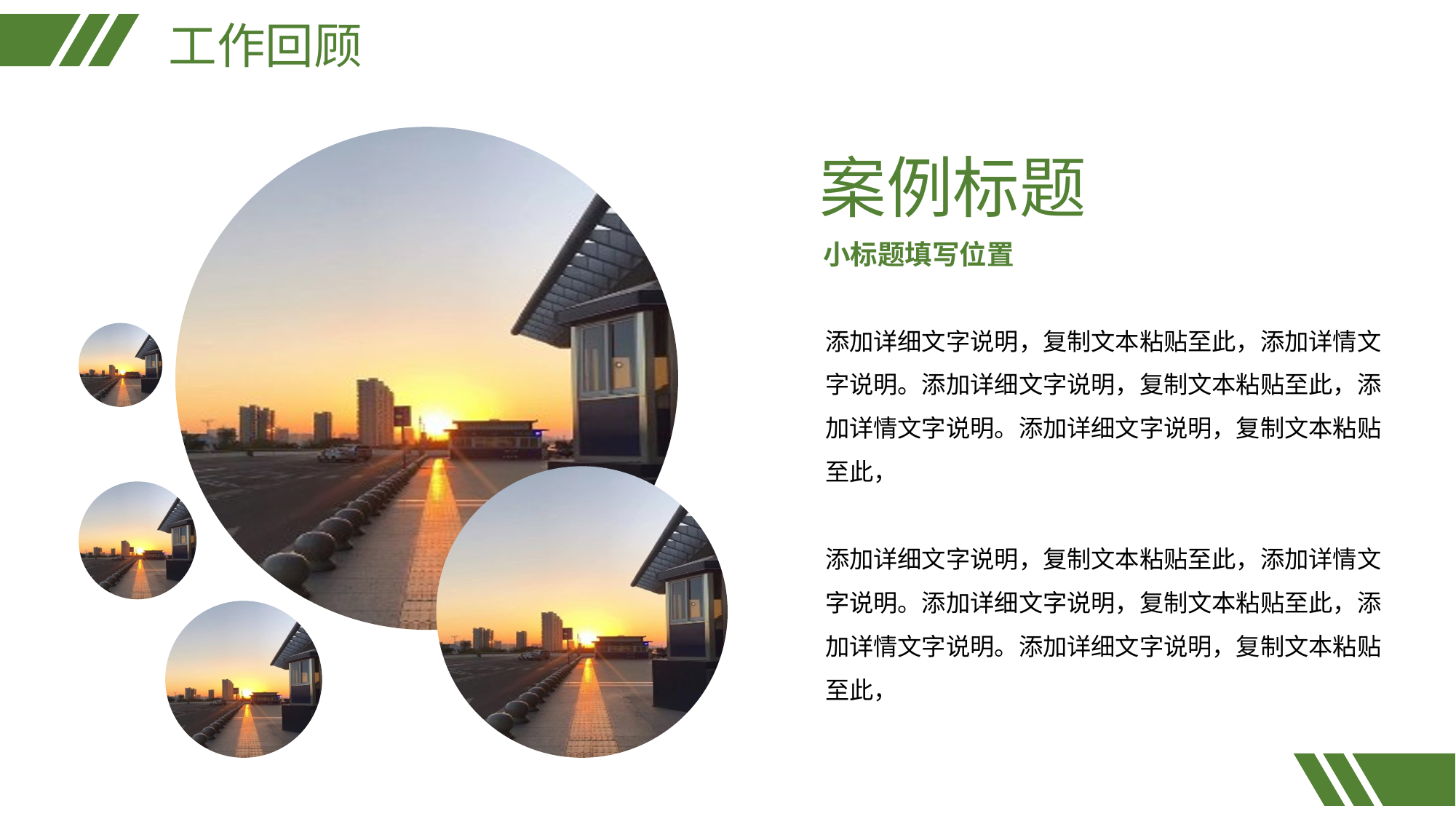

工作回顾

案例标题

小标题填写位置
添加详细文字说明，复制文本粘贴至此，添加详情文字说明。添加详细文字说明，复制文本粘贴至此，添加详情文字说明。添加详细文字说明，复制文本粘贴至此，

添加详细文字说明，复制文本粘贴至此，添加详情文字说明。添加详细文字说明，复制文本粘贴至此，添加详情文字说明。添加详细文字说明，复制文本粘贴至此，